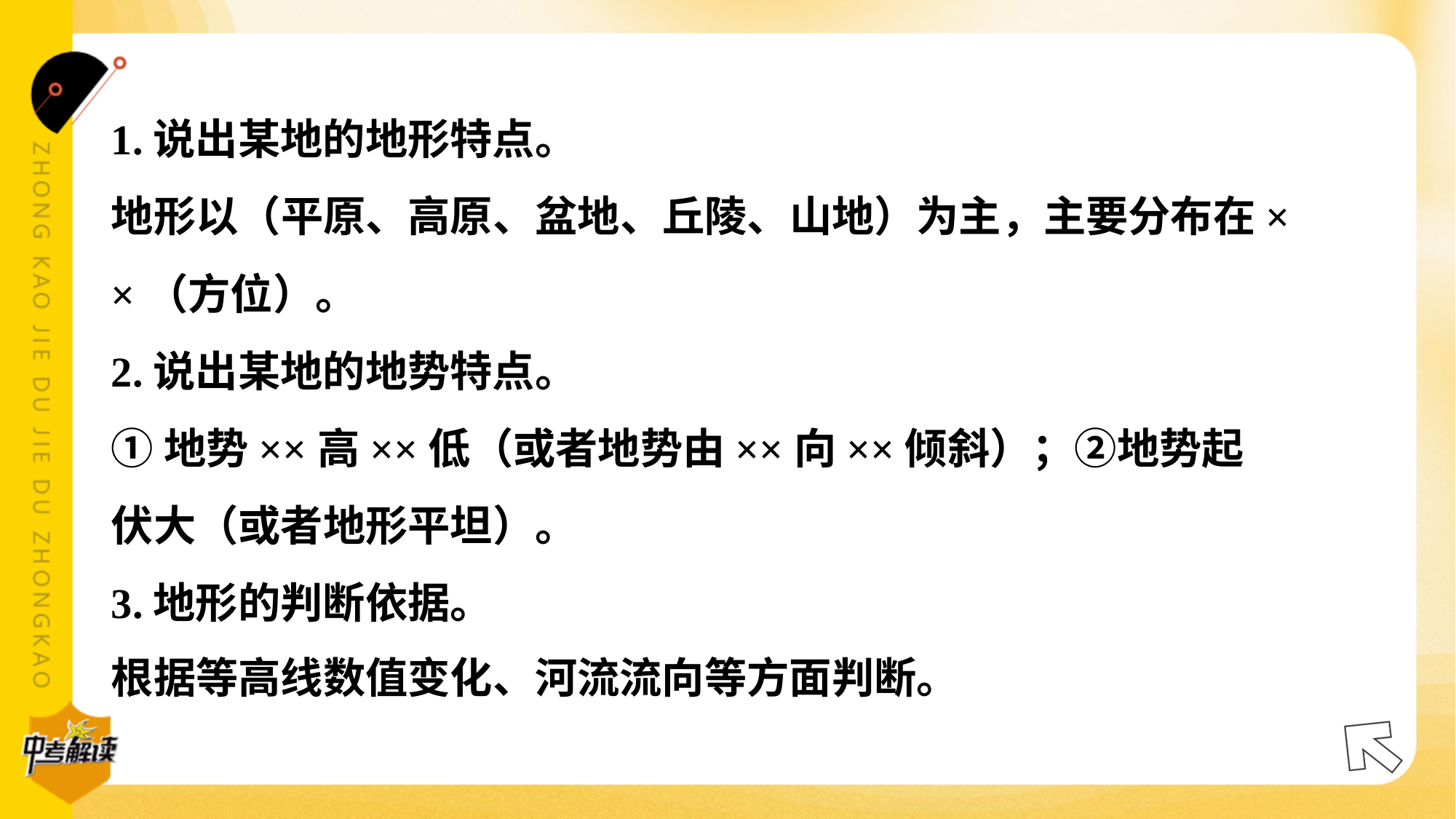

1.说出某地的地形特点。
地形以（平原、高原、盆地、丘陵、山地）为主，主要分布在×
×（方位）。
2.说出某地的地势特点。
①地势××高××低（或者地势由××向××倾斜）；②地势起
伏大（或者地形平坦）。
3.地形的判断依据。
根据等高线数值变化、河流流向等方面判断。